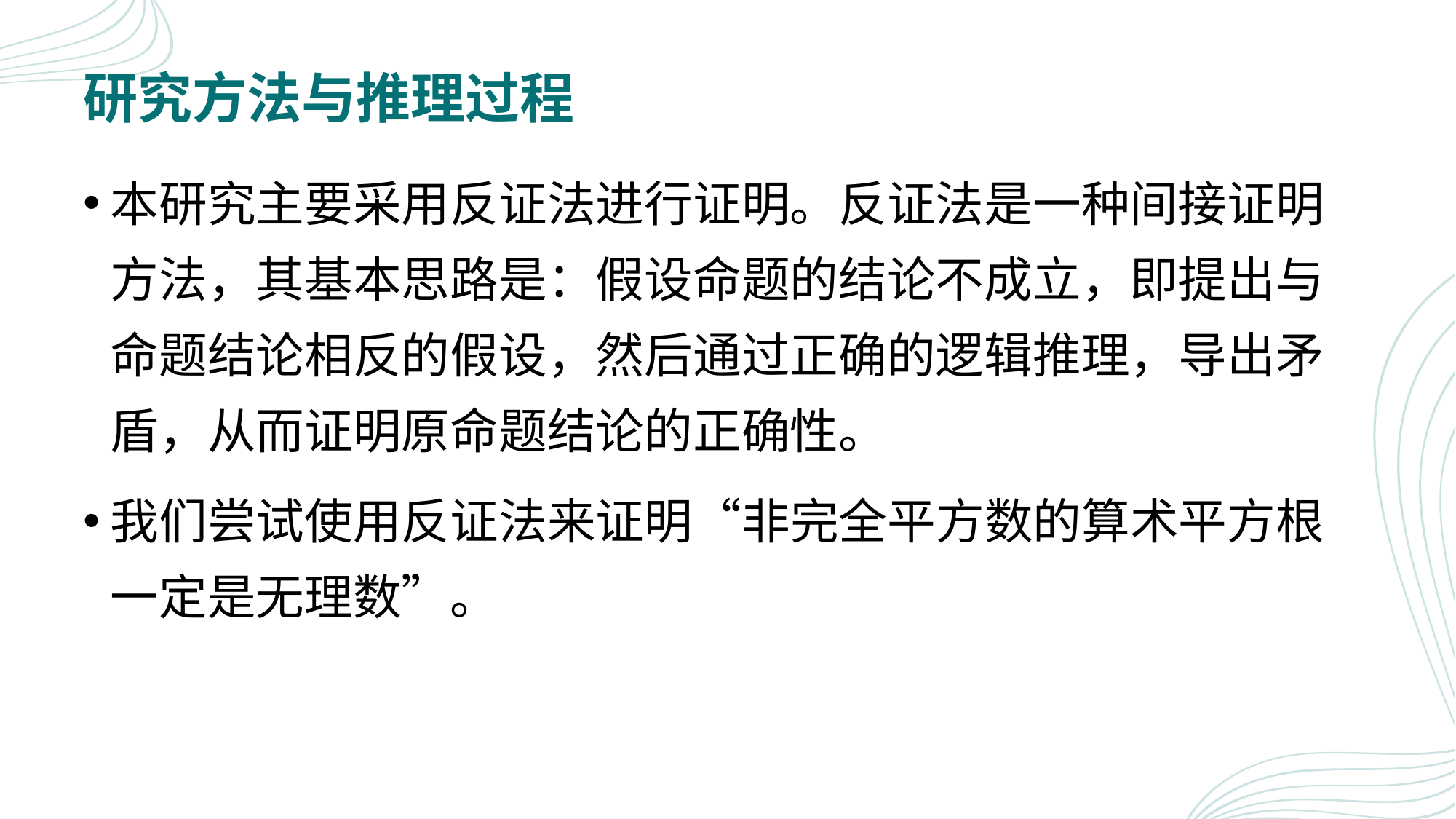

# 研究方法与推理过程
本研究主要采用反证法进行证明。反证法是一种间接证明方法，其基本思路是：假设命题的结论不成立，即提出与命题结论相反的假设，然后通过正确的逻辑推理，导出矛盾，从而证明原命题结论的正确性。
我们尝试使用反证法来证明“非完全平方数的算术平方根一定是无理数”。